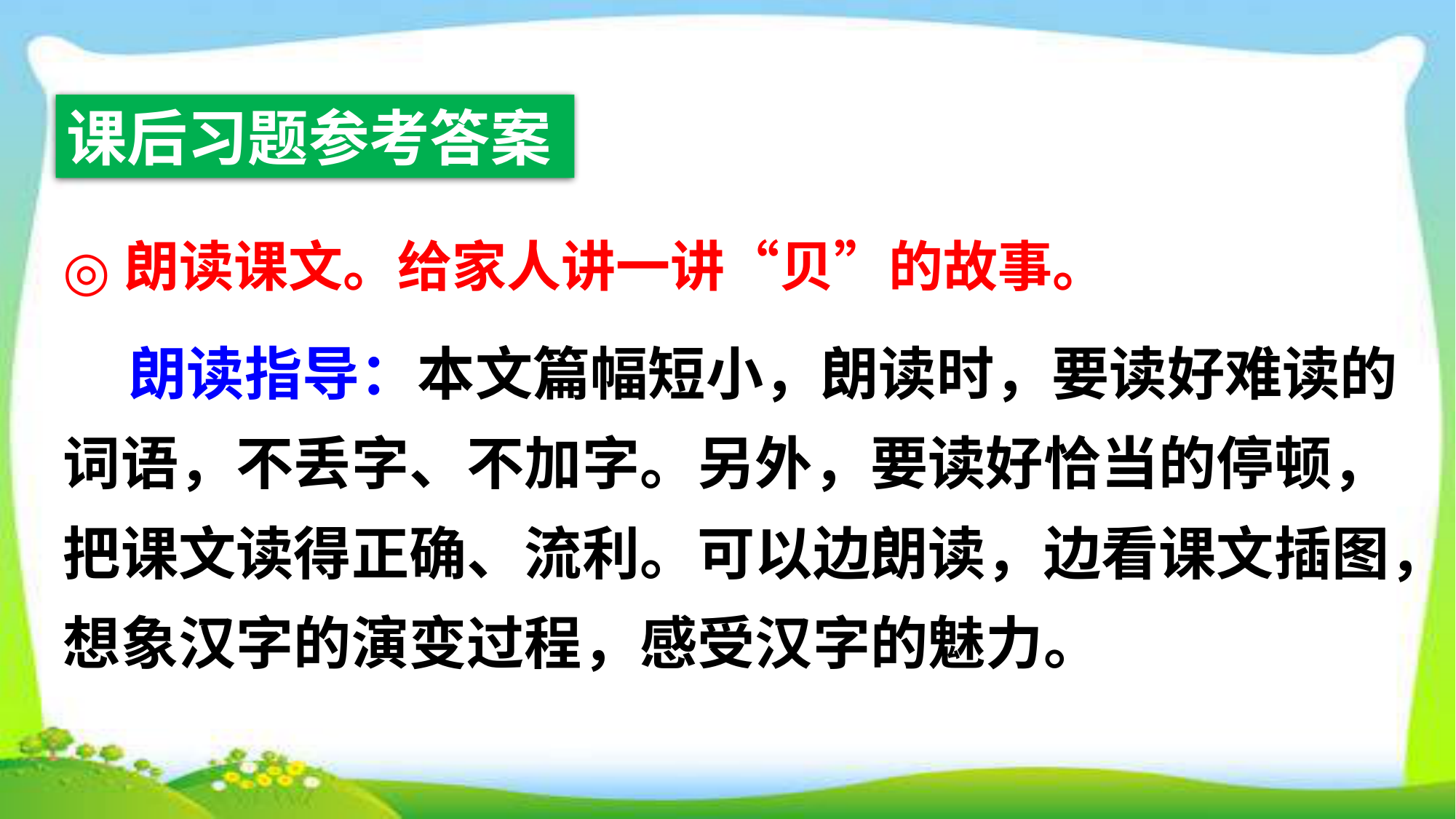

课后习题参考答案
朗读课文。给家人讲一讲“贝”的故事。
◎
    朗读指导：本文篇幅短小，朗读时，要读好难读的词语，不丢字、不加字。另外，要读好恰当的停顿，把课文读得正确、流利。可以边朗读，边看课文插图，想象汉字的演变过程，感受汉字的魅力。